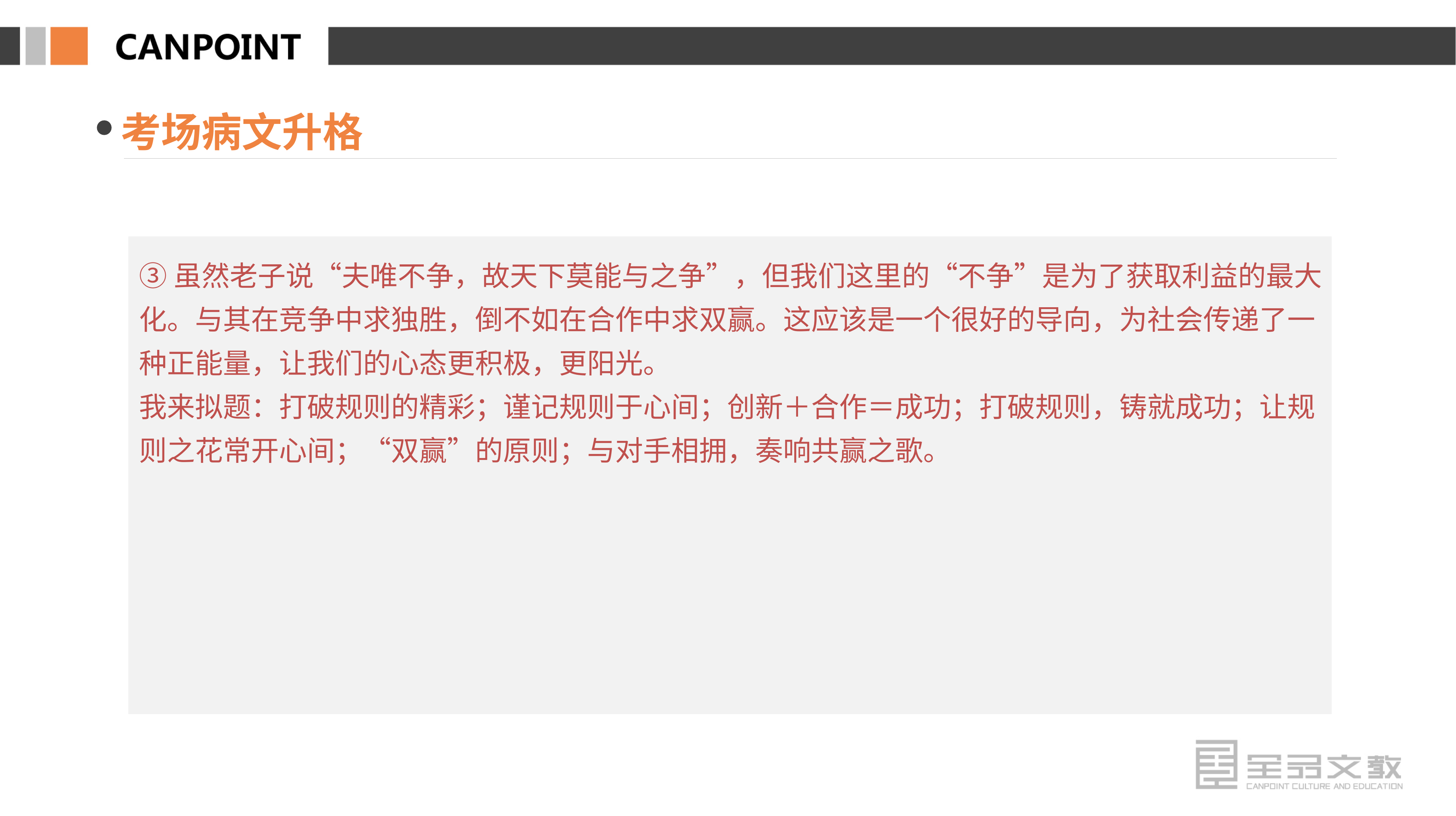

考场病文升格

③虽然老子说“夫唯不争，故天下莫能与之争”，但我们这里的“不争”是为了获取利益的最大化。与其在竞争中求独胜，倒不如在合作中求双赢。这应该是一个很好的导向，为社会传递了一种正能量，让我们的心态更积极，更阳光。
我来拟题：打破规则的精彩；谨记规则于心间；创新＋合作＝成功；打破规则，铸就成功；让规则之花常开心间；“双赢”的原则；与对手相拥，奏响共赢之歌。